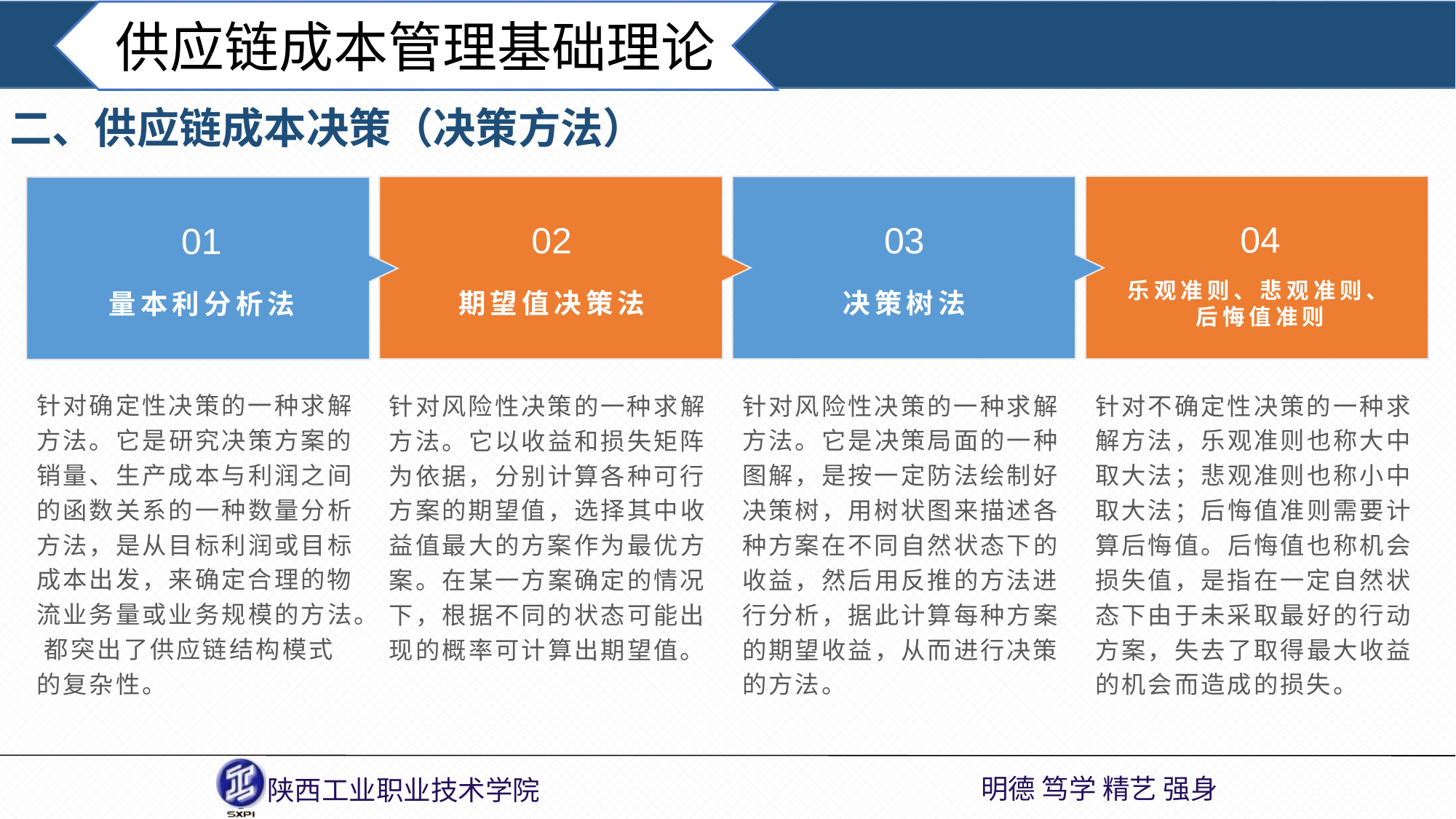

供应链成本管理基础理论

二、供应链成本决策（决策方法）
04
02
03
01
期望值决策法
决策树法
乐观准则、悲观准则、后悔值准则
量本利分析法
针对确定性决策的一种求解方法。它是研究决策方案的销量、生产成本与利润之间的函数关系的一种数量分析方法，是从目标利润或目标成本出发，来确定合理的物流业务量或业务规模的方法。 都突出了供应链结构模式的复杂性。
针对风险性决策的一种求解方法。它以收益和损失矩阵为依据，分别计算各种可行方案的期望值，选择其中收益值最大的方案作为最优方案。在某一方案确定的情况下，根据不同的状态可能出现的概率可计算出期望值。
针对风险性决策的一种求解方法。它是决策局面的一种图解，是按一定防法绘制好决策树，用树状图来描述各种方案在不同自然状态下的收益，然后用反推的方法进行分析，据此计算每种方案的期望收益，从而进行决策的方法。
针对不确定性决策的一种求解方法，乐观准则也称大中取大法；悲观准则也称小中取大法；后悔值准则需要计算后悔值。后悔值也称机会损失值，是指在一定自然状态下由于未采取最好的行动方案，失去了取得最大收益的机会而造成的损失。